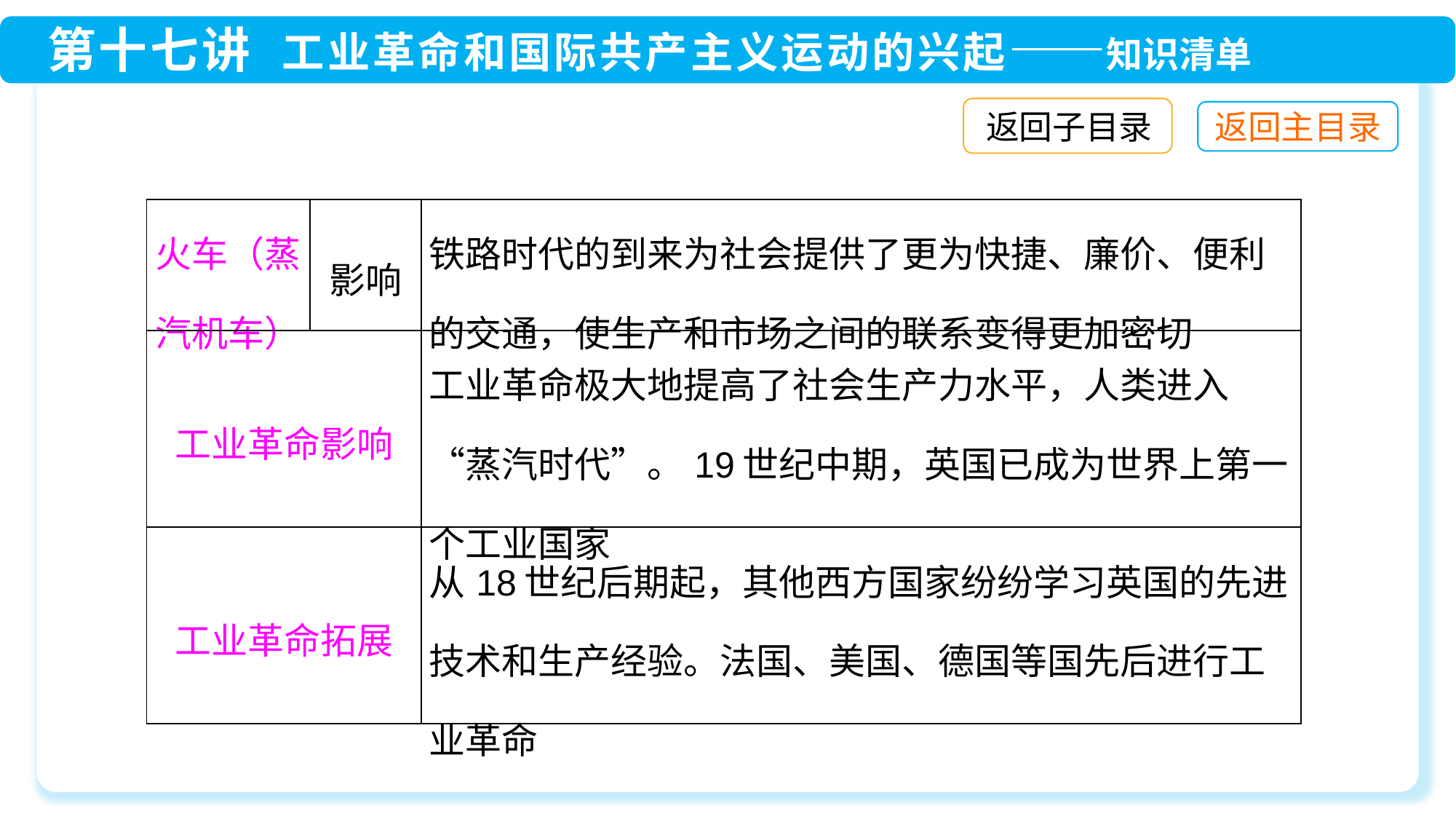

返回子目录
| 火车（蒸汽机车） | 影响 | 铁路时代的到来为社会提供了更为快捷、廉价、便利的交通，使生产和市场之间的联系变得更加密切 |
| --- | --- | --- |
| 工业革命影响 |  | 工业革命极大地提高了社会生产力水平，人类进入“蒸汽时代”。19世纪中期，英国已成为世界上第一个工业国家 |
| 工业革命拓展 |  | 从18世纪后期起，其他西方国家纷纷学习英国的先进技术和生产经验。法国、美国、德国等国先后进行工业革命 |